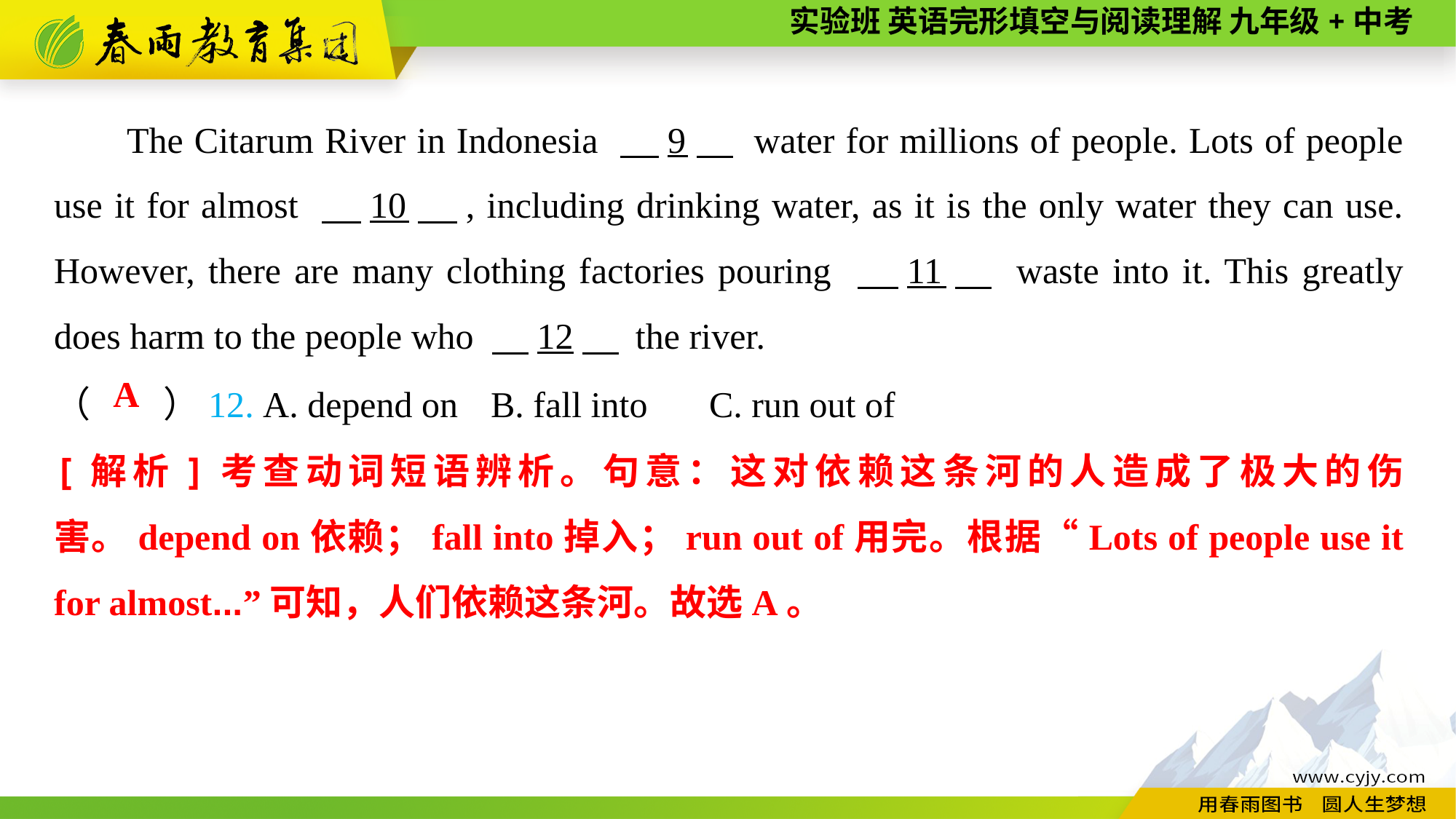

The Citarum River in Indonesia 　9　 water for millions of people. Lots of people use it for almost 　10　, including drinking water, as it is the only water they can use. However, there are many clothing factories pouring 　11　 waste into it. This greatly does harm to the people who 　12　 the river.
（　　）12. A. depend on	B. fall into	C. run out of
A
[解析]考查动词短语辨析。句意：这对依赖这条河的人造成了极大的伤害。depend on依赖；fall into掉入；run out of用完。根据“Lots of people use it for almost...”可知，人们依赖这条河。故选A。